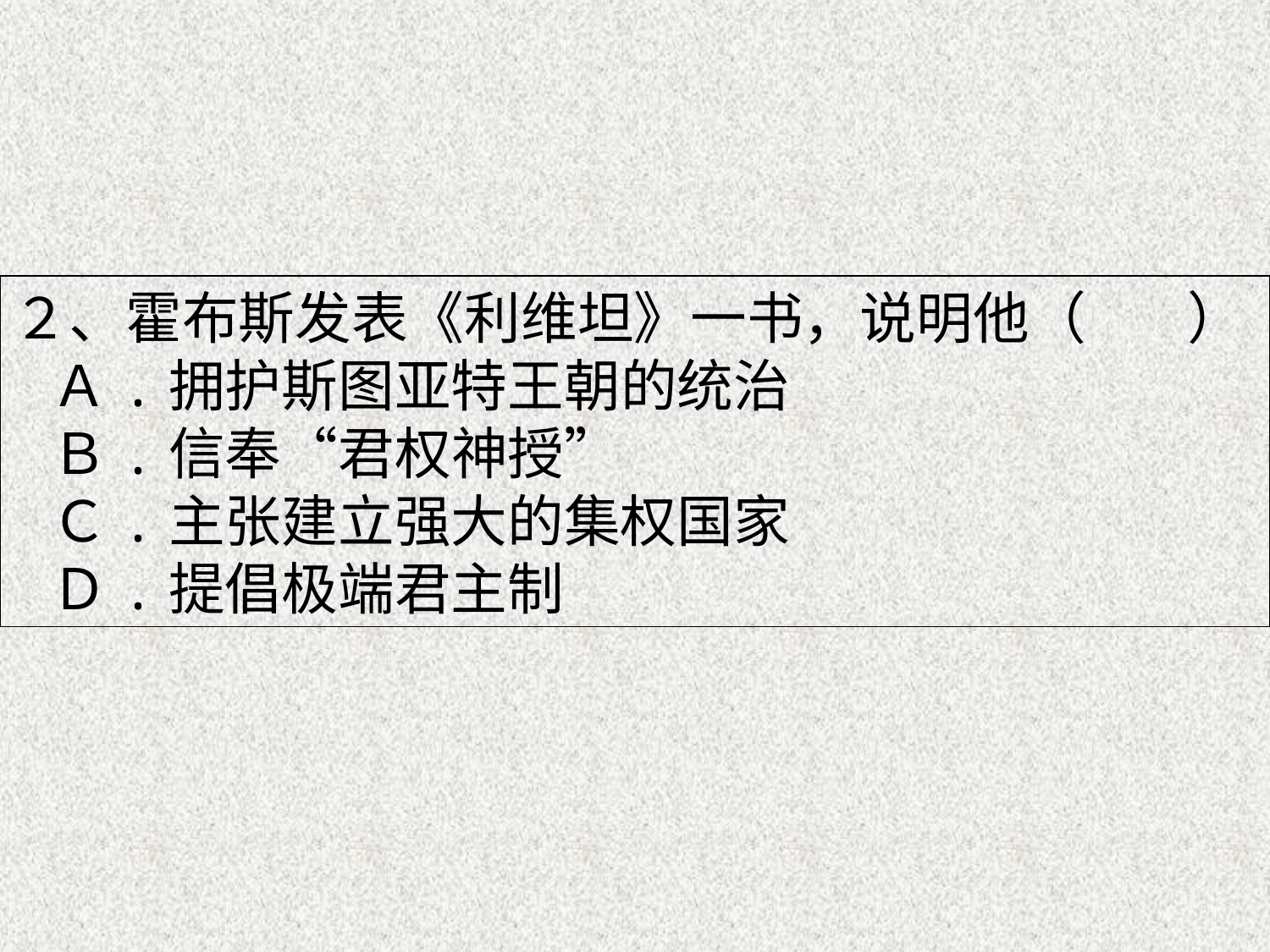

２、霍布斯发表《利维坦》一书，说明他（        ）
  Ａ.拥护斯图亚特王朝的统治
  Ｂ.信奉“君权神授”
  Ｃ.主张建立强大的集权国家
  Ｄ.提倡极端君主制